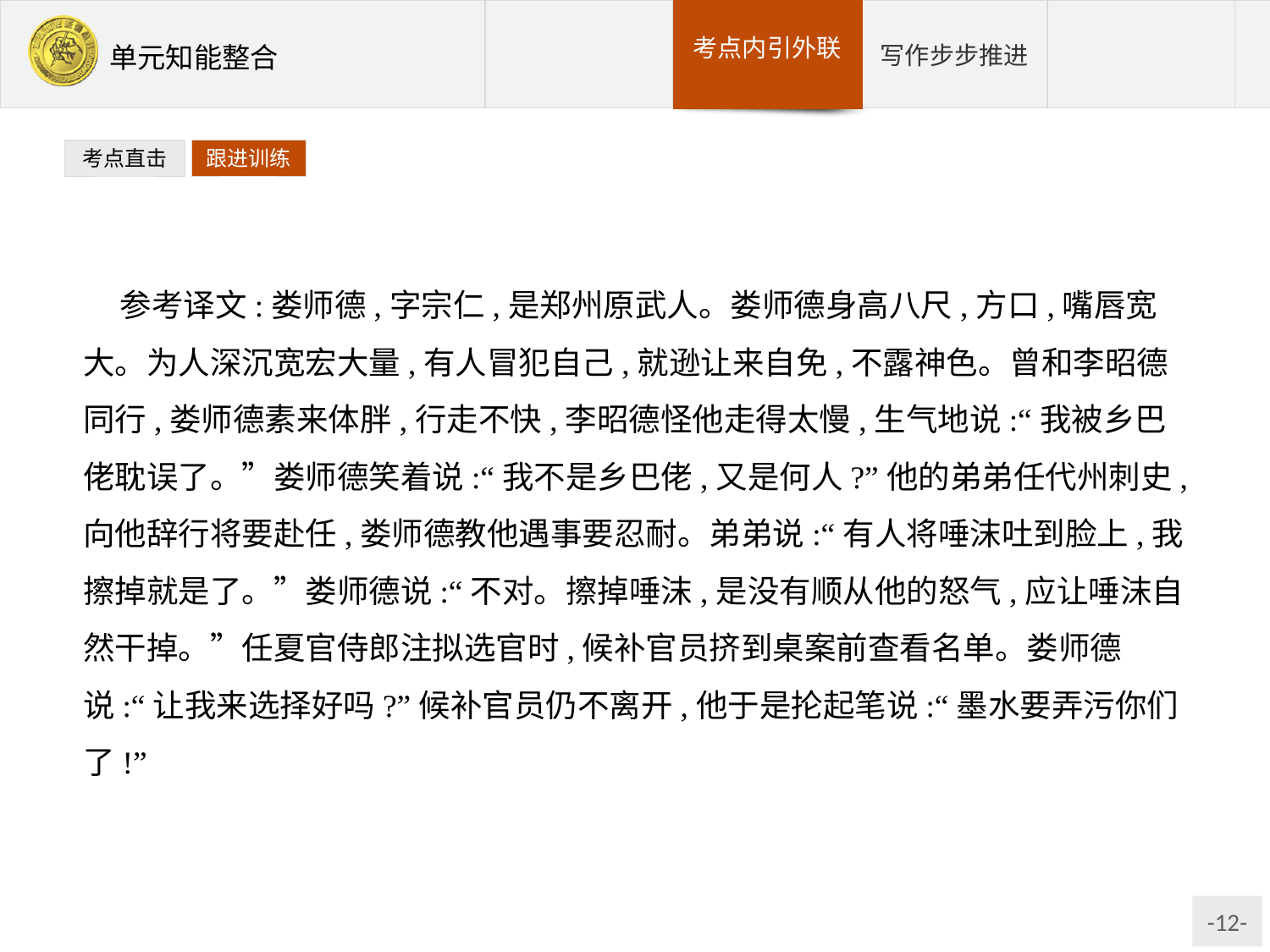

考点直击
跟进训练
参考译文:娄师德,字宗仁,是郑州原武人。娄师德身高八尺,方口,嘴唇宽大。为人深沉宽宏大量,有人冒犯自己,就逊让来自免,不露神色。曾和李昭德同行,娄师德素来体胖,行走不快,李昭德怪他走得太慢,生气地说:“我被乡巴佬耽误了。”娄师德笑着说:“我不是乡巴佬,又是何人?”他的弟弟任代州刺史,向他辞行将要赴任,娄师德教他遇事要忍耐。弟弟说:“有人将唾沫吐到脸上,我擦掉就是了。”娄师德说:“不对。擦掉唾沫,是没有顺从他的怒气,应让唾沫自然干掉。”任夏官侍郎注拟选官时,候补官员挤到桌案前查看名单。娄师德说:“让我来选择好吗?”候补官员仍不离开,他于是抡起笔说:“墨水要弄污你们了!”